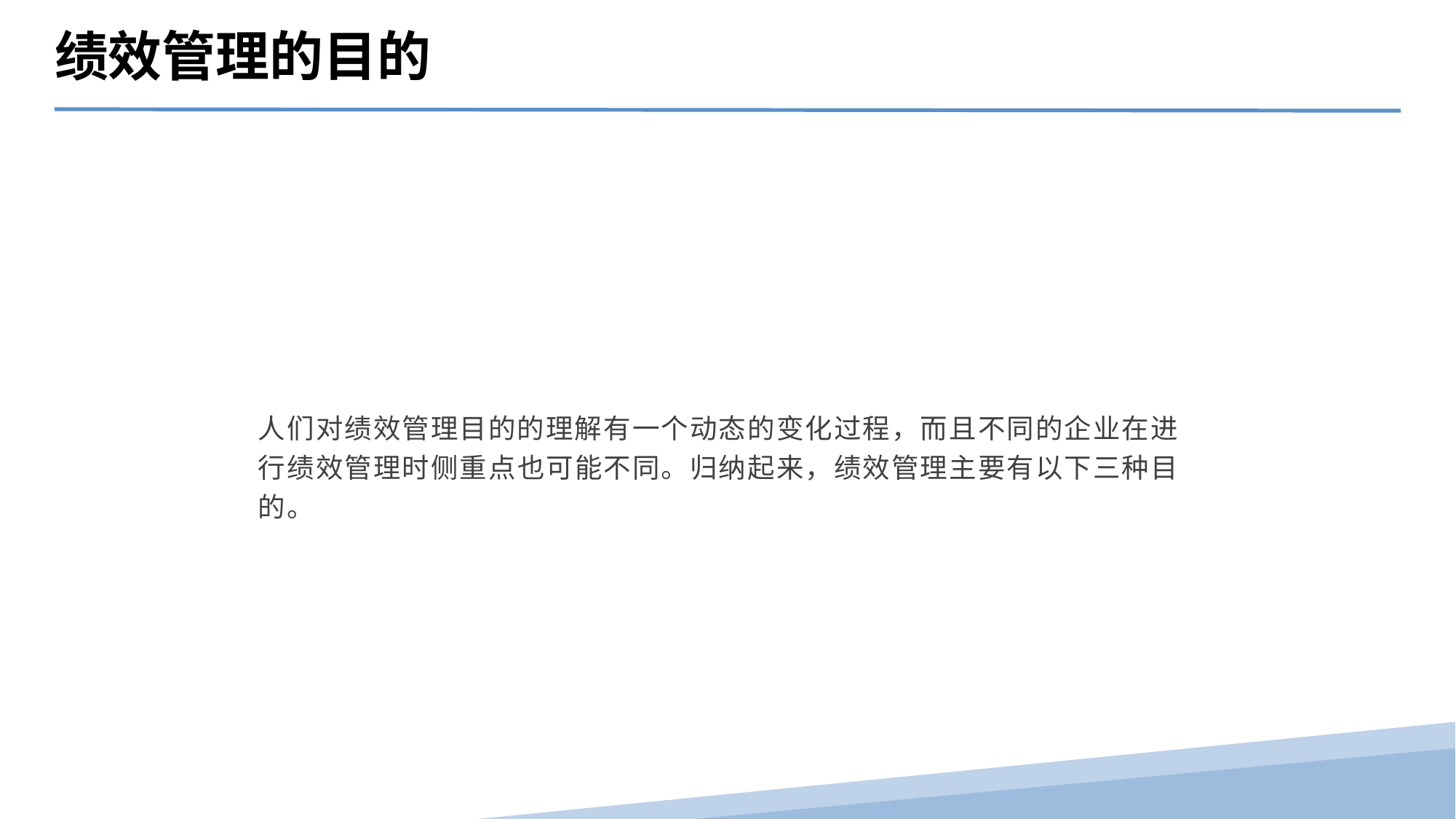

绩效管理的目的
人们对绩效管理目的的理解有一个动态的变化过程，而且不同的企业在进行绩效管理时侧重点也可能不同。归纳起来，绩效管理主要有以下三种目的。